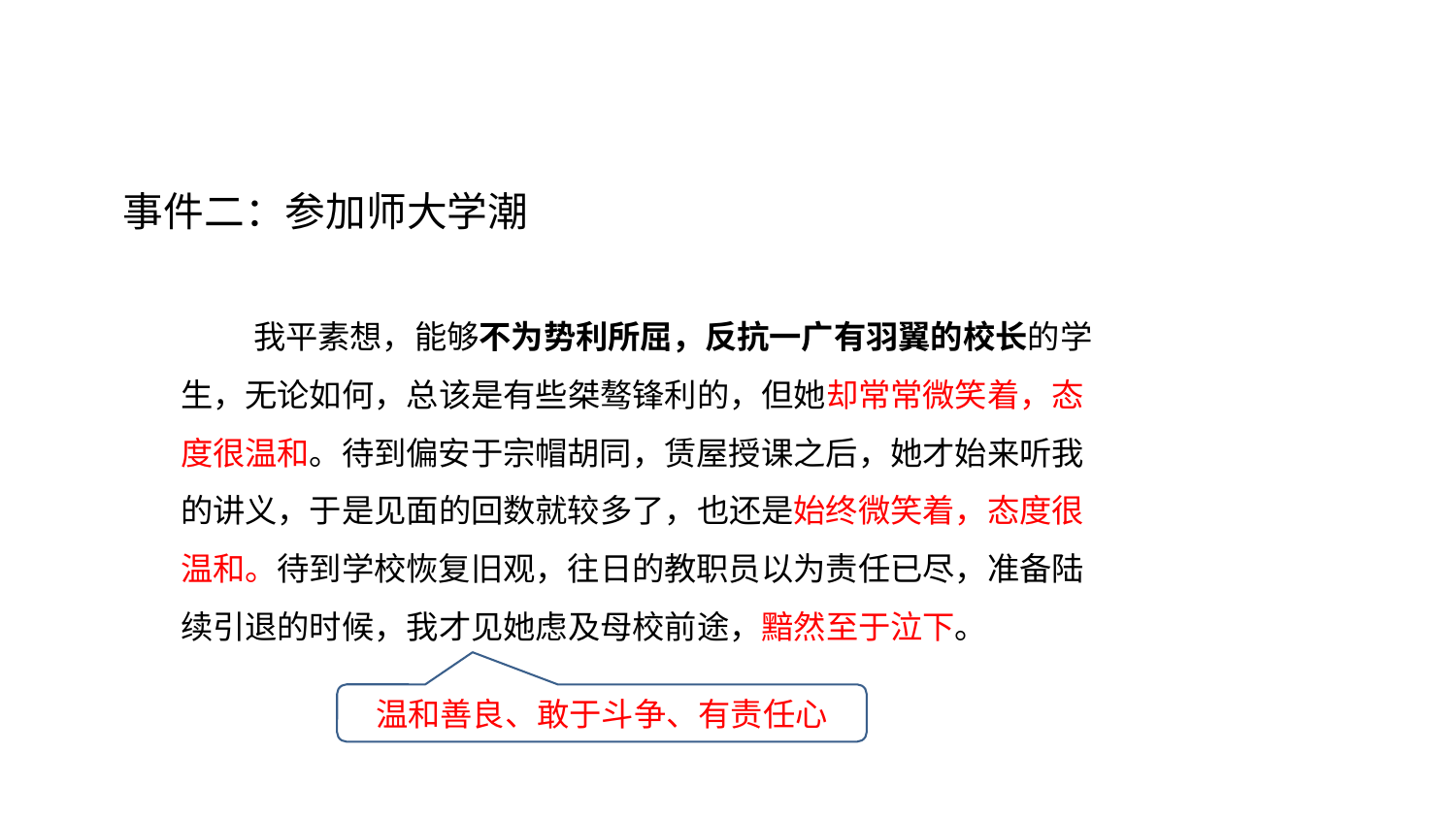

精读批注
事件二：参加师大学潮
我平素想，能够不为势利所屈，反抗一广有羽翼的校长的学生，无论如何，总该是有些桀骜锋利的，但她却常常微笑着，态度很温和。待到偏安于宗帽胡同，赁屋授课之后，她才始来听我的讲义，于是见面的回数就较多了，也还是始终微笑着，态度很温和。待到学校恢复旧观，往日的教职员以为责任已尽，准备陆续引退的时候，我才见她虑及母校前途，黯然至于泣下。
温和善良、敢于斗争、有责任心